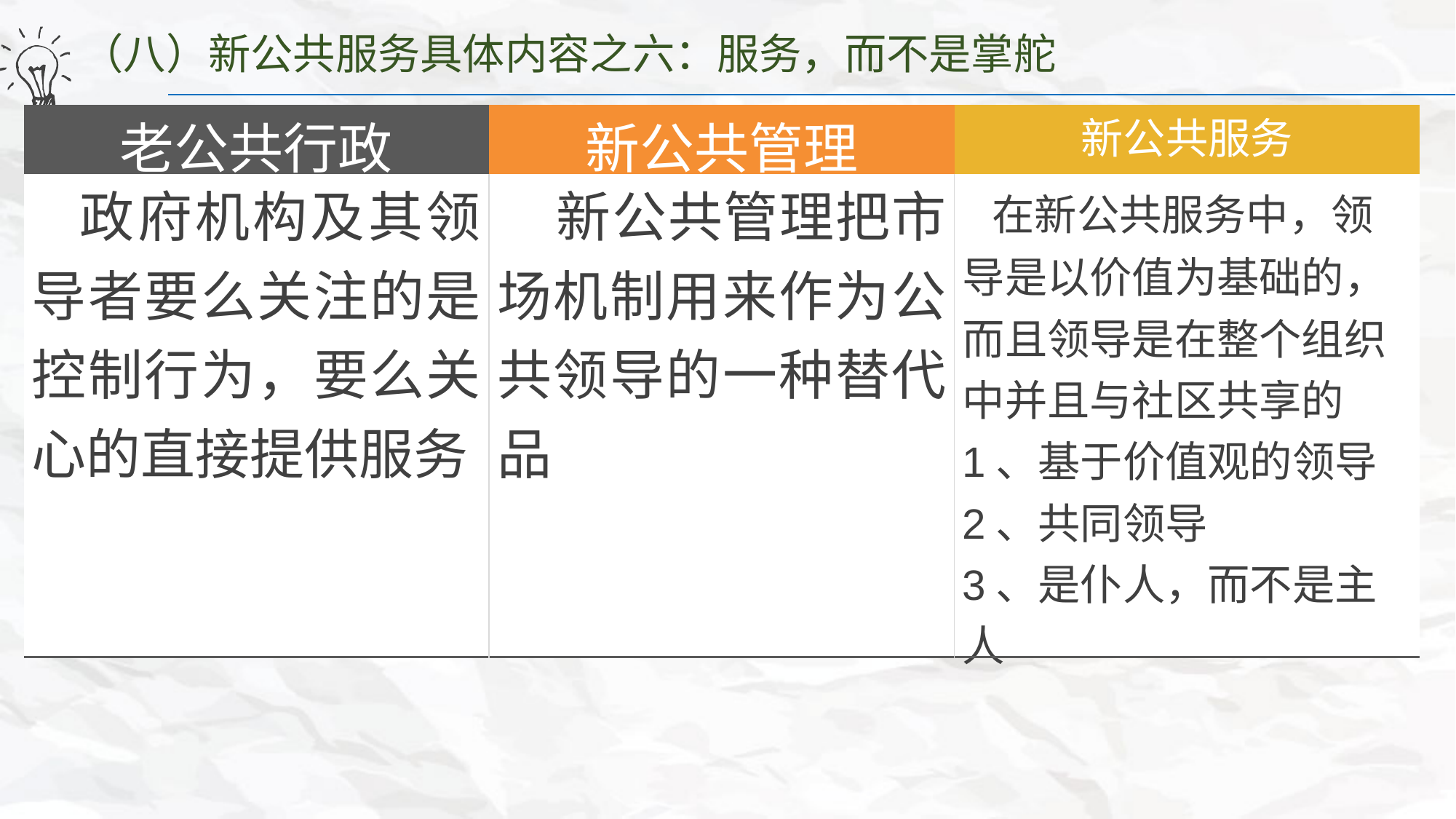

（八）新公共服务具体内容之六：服务，而不是掌舵

1、正在发生变化的领导观
| 老公共行政 | 新公共管理 | 新公共服务 |
| --- | --- | --- |
| 政府机构及其领导者要么关注的是控制行为，要么关心的直接提供服务 | 新公共管理把市场机制用来作为公共领导的一种替代品 | 在新公共服务中，领导是以价值为基础的，而且领导是在整个组织中并且与社区共享的 1、基于价值观的领导 2、共同领导 3、是仆人，而不是主人 |